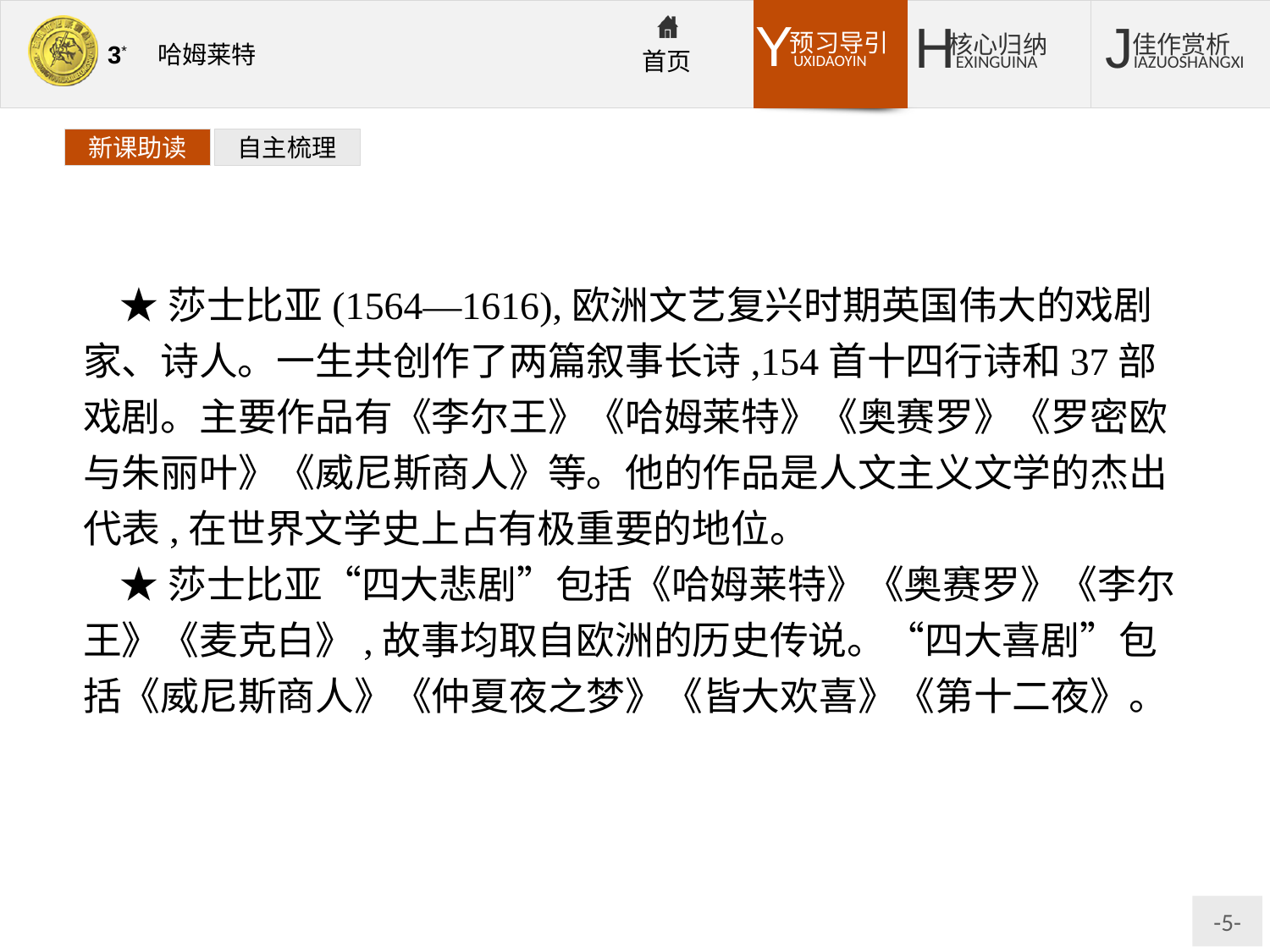

新课助读
自主梳理
★莎士比亚(1564—1616),欧洲文艺复兴时期英国伟大的戏剧家、诗人。一生共创作了两篇叙事长诗,154首十四行诗和37部戏剧。主要作品有《李尔王》《哈姆莱特》《奥赛罗》《罗密欧与朱丽叶》《威尼斯商人》等。他的作品是人文主义文学的杰出代表,在世界文学史上占有极重要的地位。
★莎士比亚“四大悲剧”包括《哈姆莱特》《奥赛罗》《李尔王》《麦克白》,故事均取自欧洲的历史传说。“四大喜剧”包括《威尼斯商人》《仲夏夜之梦》《皆大欢喜》《第十二夜》。